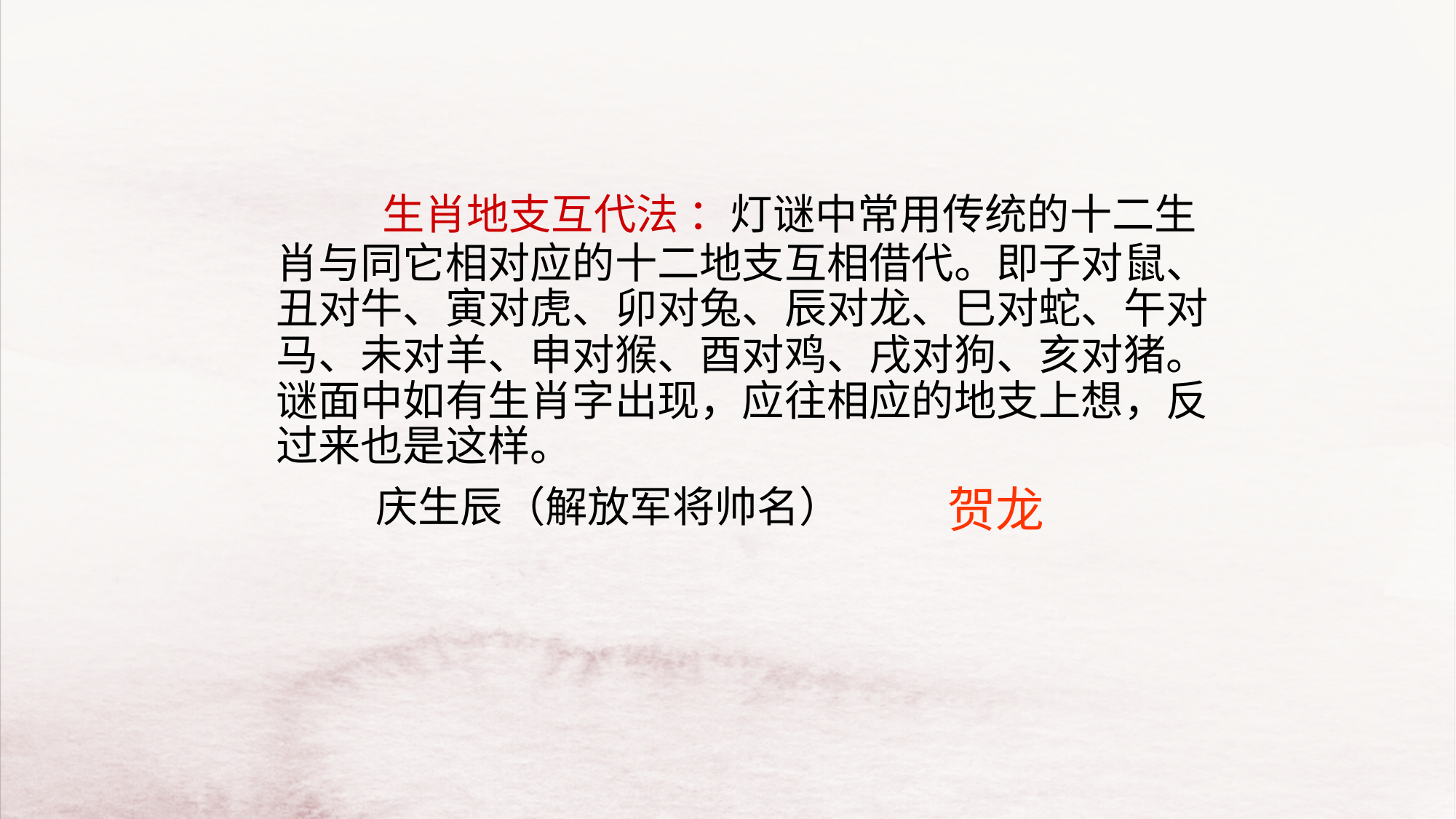

生肖地支互代法 ：灯谜中常用传统的十二生肖与同它相对应的十二地支互相借代。即子对鼠、丑对牛、寅对虎、卯对兔、辰对龙、巳对蛇、午对马、未对羊、申对猴、酉对鸡、戌对狗、亥对猪。谜面中如有生肖字出现，应往相应的地支上想，反过来也是这样。
　　　庆生辰（解放军将帅名）

贺龙